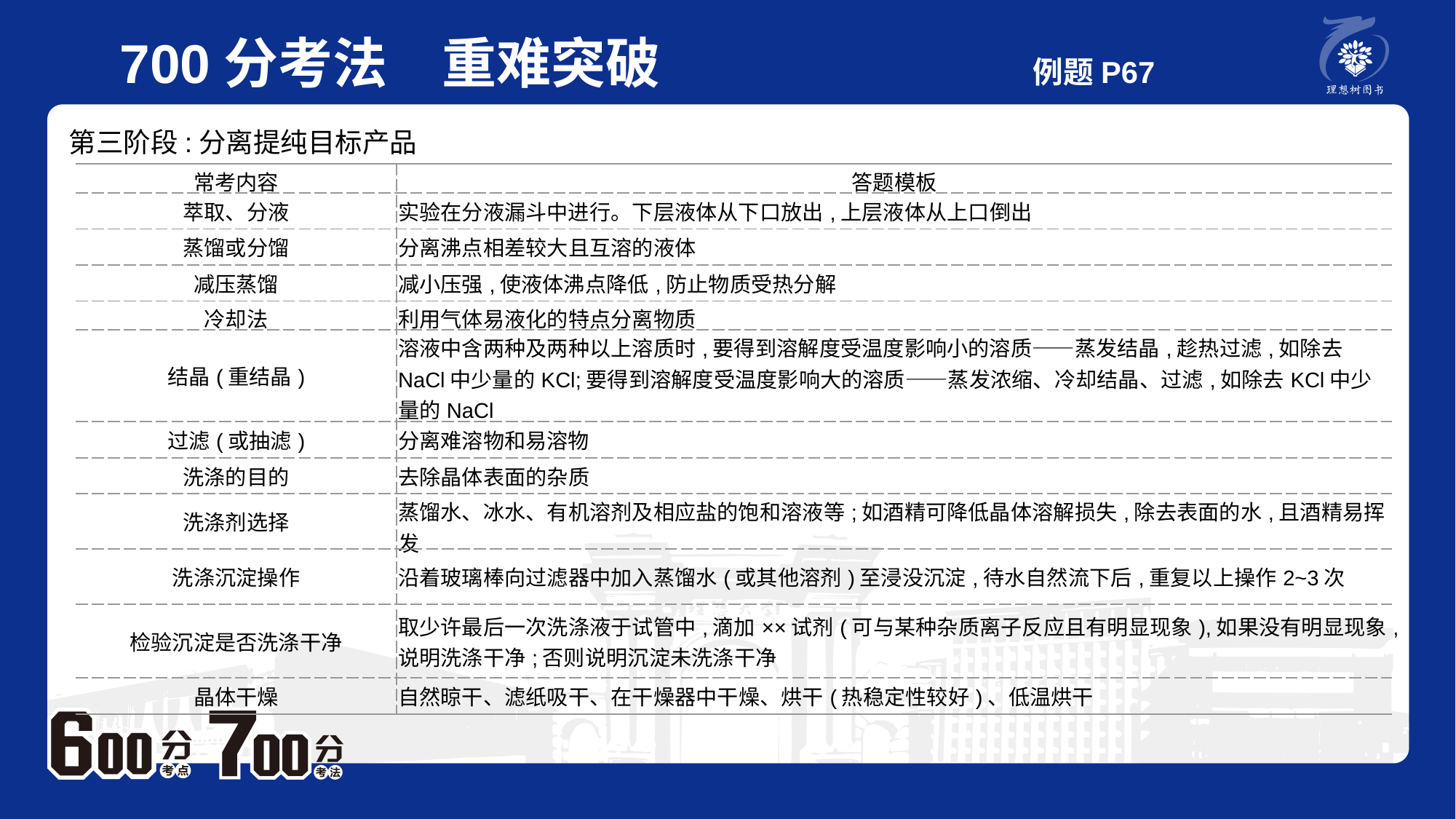

700分考法　重难突破                               例题P67
第三阶段:分离提纯目标产品
| 常考内容 | 答题模板 |
| --- | --- |
| 萃取、分液 | 实验在分液漏斗中进行。下层液体从下口放出,上层液体从上口倒出 |
| 蒸馏或分馏 | 分离沸点相差较大且互溶的液体 |
| 减压蒸馏 | 减小压强,使液体沸点降低,防止物质受热分解 |
| 冷却法 | 利用气体易液化的特点分离物质 |
| 结晶(重结晶) | 溶液中含两种及两种以上溶质时,要得到溶解度受温度影响小的溶质——蒸发结晶,趁热过滤,如除去NaCl中少量的KCl;要得到溶解度受温度影响大的溶质——蒸发浓缩、冷却结晶、过滤,如除去KCl中少量的NaCl |
| 过滤(或抽滤) | 分离难溶物和易溶物 |
| 洗涤的目的 | 去除晶体表面的杂质 |
| 洗涤剂选择 | 蒸馏水、冰水、有机溶剂及相应盐的饱和溶液等;如酒精可降低晶体溶解损失,除去表面的水,且酒精易挥发 |
| 洗涤沉淀操作 | 沿着玻璃棒向过滤器中加入蒸馏水(或其他溶剂)至浸没沉淀,待水自然流下后,重复以上操作2~3次 |
| 检验沉淀是否洗涤干净 | 取少许最后一次洗涤液于试管中,滴加××试剂(可与某种杂质离子反应且有明显现象),如果没有明显现象,说明洗涤干净;否则说明沉淀未洗涤干净 |
| 晶体干燥 | 自然晾干、滤纸吸干、在干燥器中干燥、烘干(热稳定性较好)、低温烘干 |